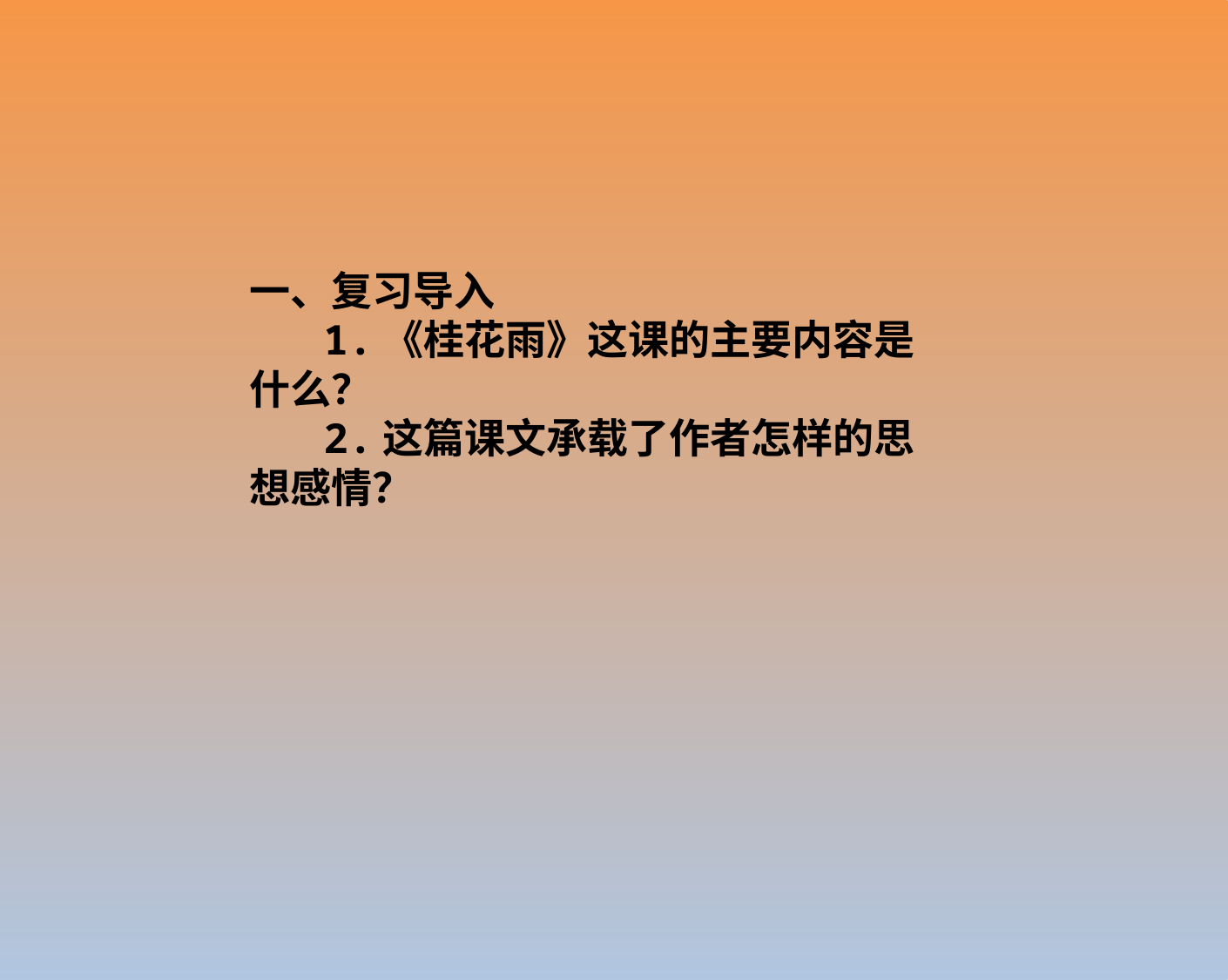

一、复习导入
   1.《桂花雨》这课的主要内容是什么？
   2.这篇课文承载了作者怎样的思想感情？